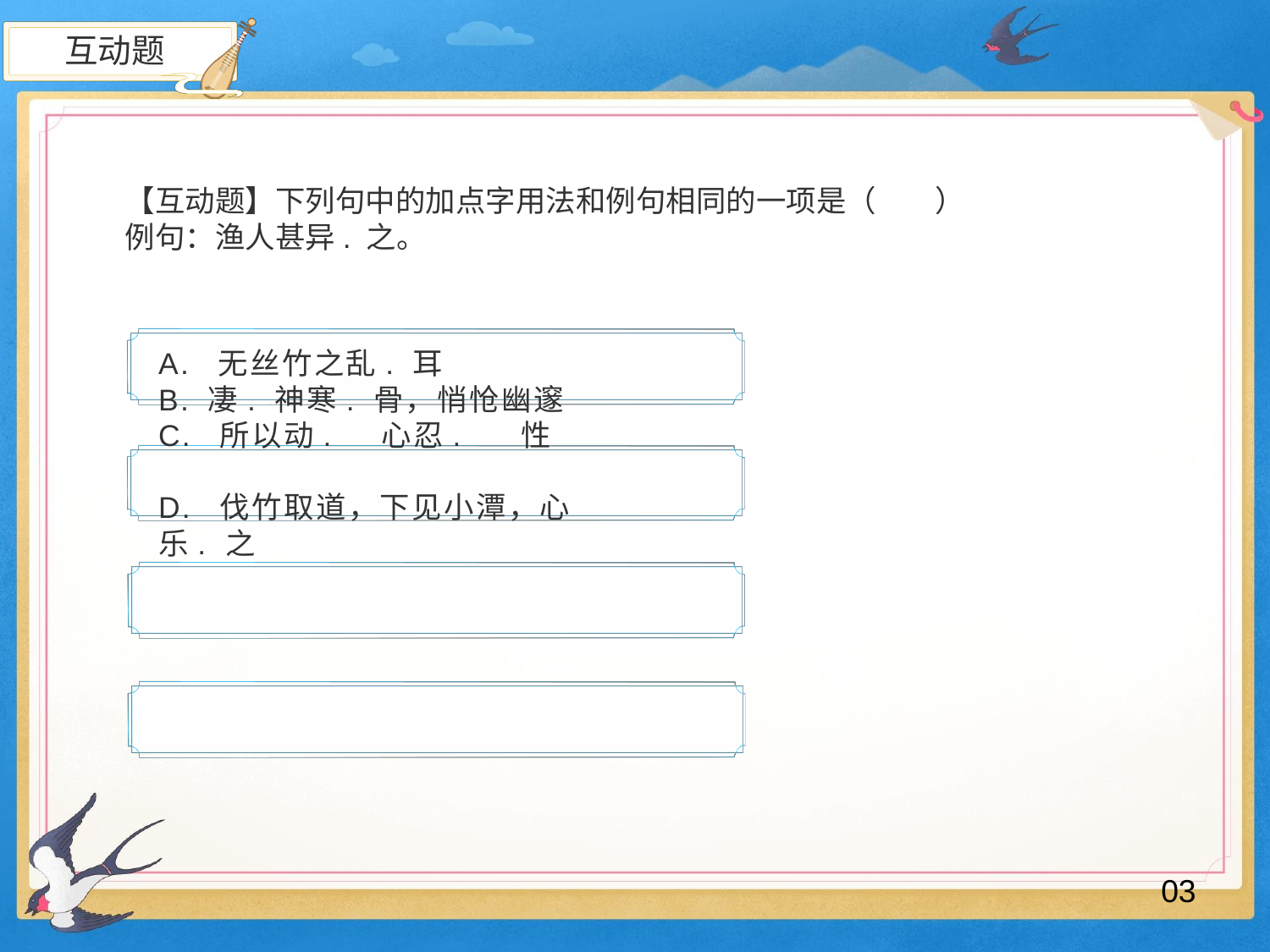

互动题
【互动题】下列句中的加点字用法和例句相同的一项是（
例句：渔人甚异. 之。
）

A.  无丝竹之乱. 耳
B. 凄. 神寒. 骨，悄怆幽邃  C.  所以动.    心忍.     性

D.  伐竹取道，下见小潭，心乐. 之

03